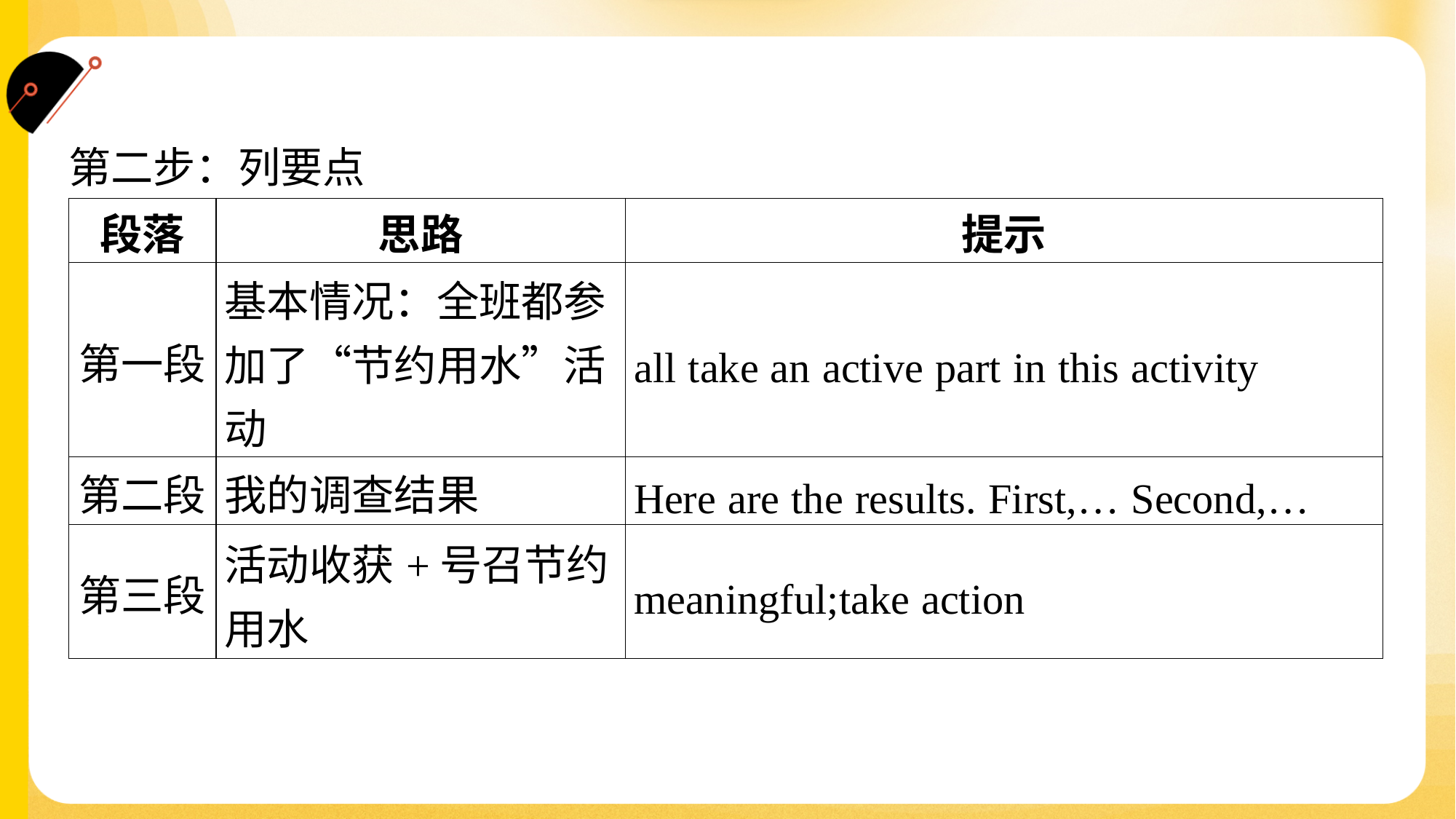

第二步：列要点
| 段落 | 思路 | 提示 |
| --- | --- | --- |
| 第一段 | 基本情况：全班都参 加了“节约用水”活动 | all take an active part in this activity |
| 第二段 | 我的调查结果 | Here are the results. First,… Second,… |
| 第三段 | 活动收获+号召节约 用水 | meaningful;take action |